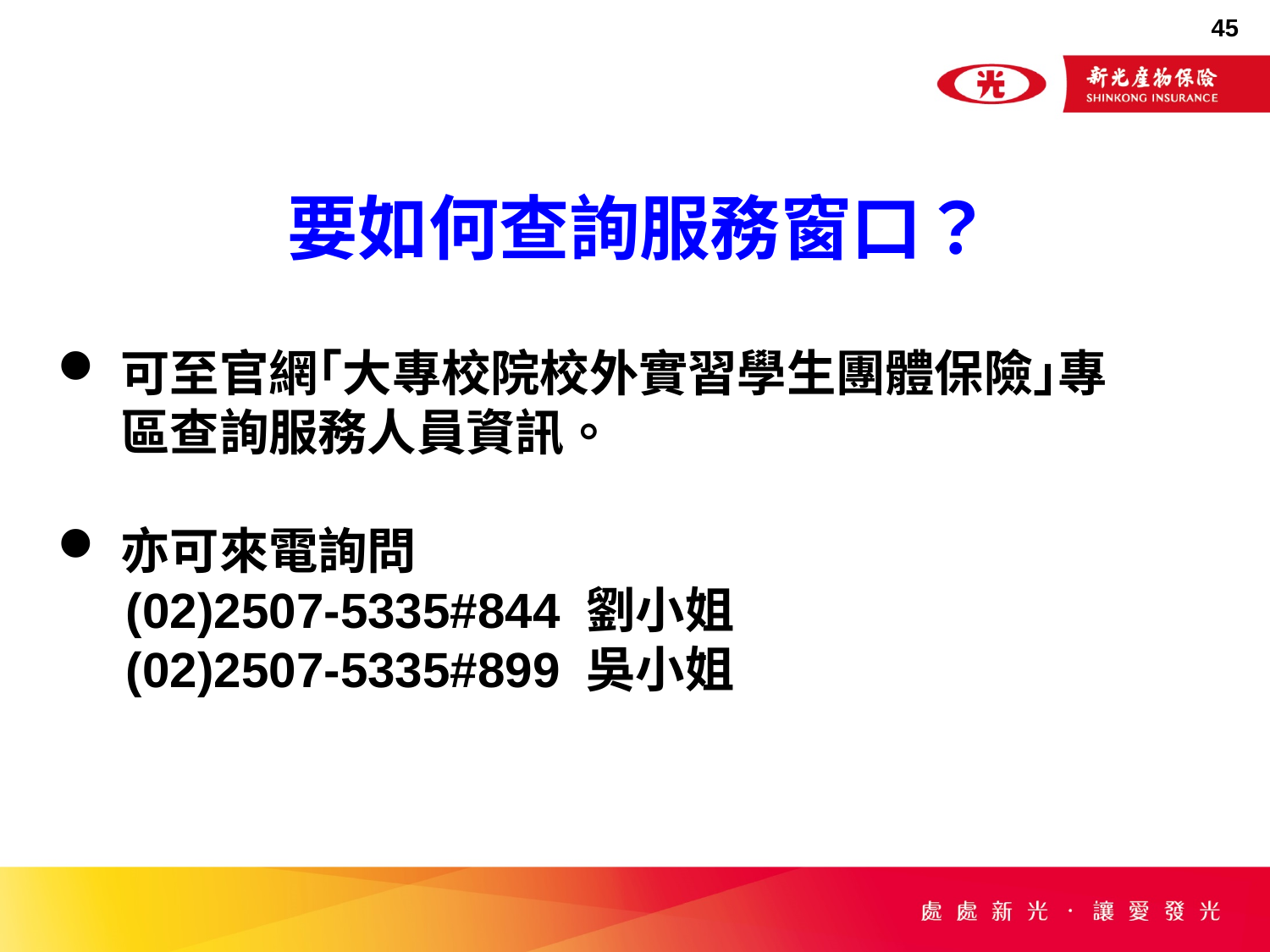

要如何查詢服務窗口？
可至官網｢大專校院校外實習學生團體保險｣專區查詢服務人員資訊。

亦可來電詢問
     (02)2507-5335#844 劉小姐
     (02)2507-5335#899 吳小姐